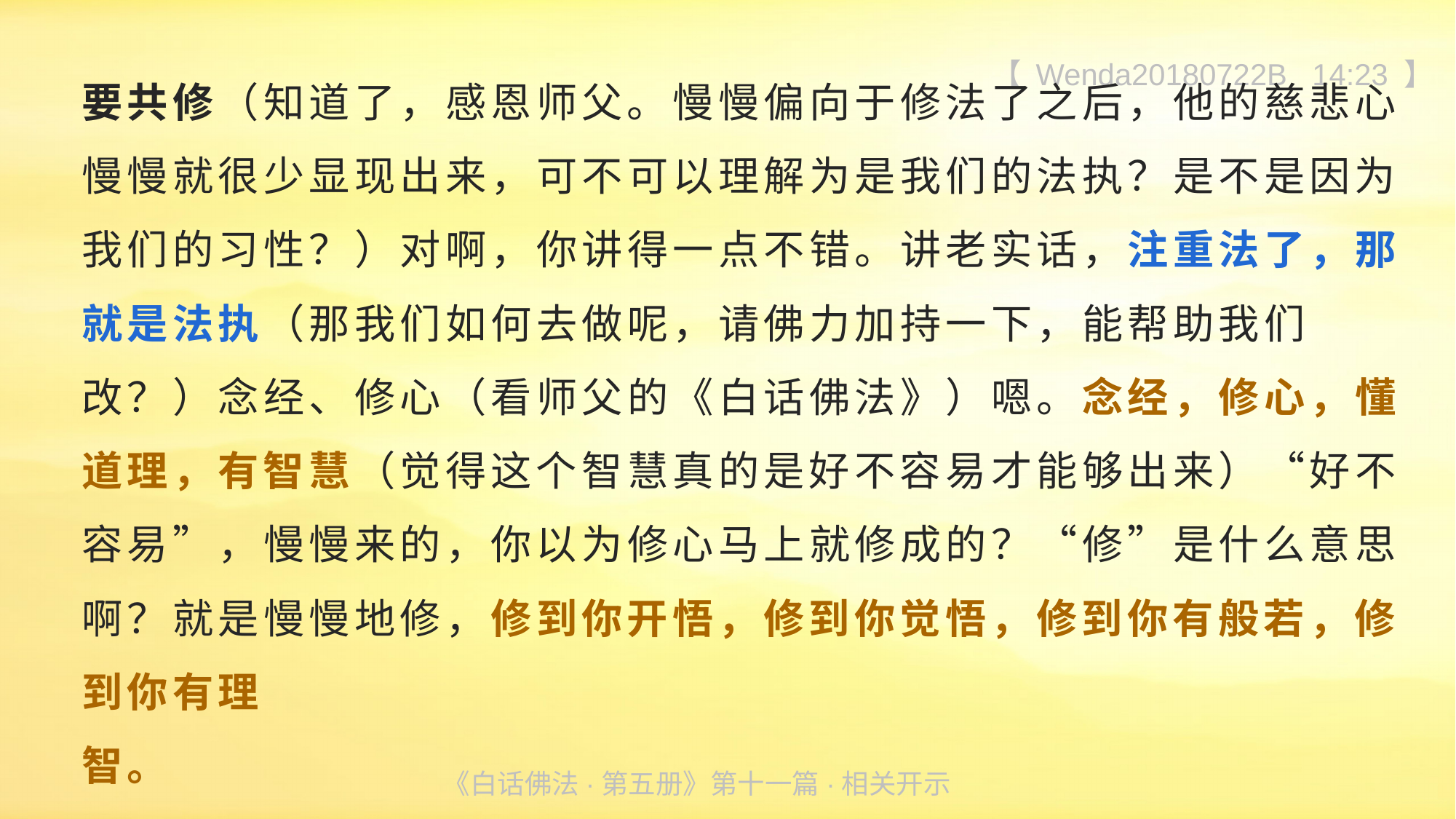

【 Wenda20180722B   14:23 】
要共修（知道了，感恩师父。慢慢偏向于修法了之后，他的慈悲心慢慢就很少显现出来，可不可以理解为是我们的法执？是不是因为我们的习性？）对啊，你讲得一点不错。讲老实话，注重法了，那就是法执（那我们如何去做呢，请佛力加持一下，能帮助我们改？）念经、修心（看师父的《白话佛法》）嗯。念经，修心，懂道理，有智慧（觉得这个智慧真的是好不容易才能够出来）“好不容易”，慢慢来的，你以为修心马上就修成的？“修”是什么意思啊？就是慢慢地修，修到你开悟，修到你觉悟，修到你有般若，修到你有理
智。
《白话佛法·第五册》第十一篇·相关开示